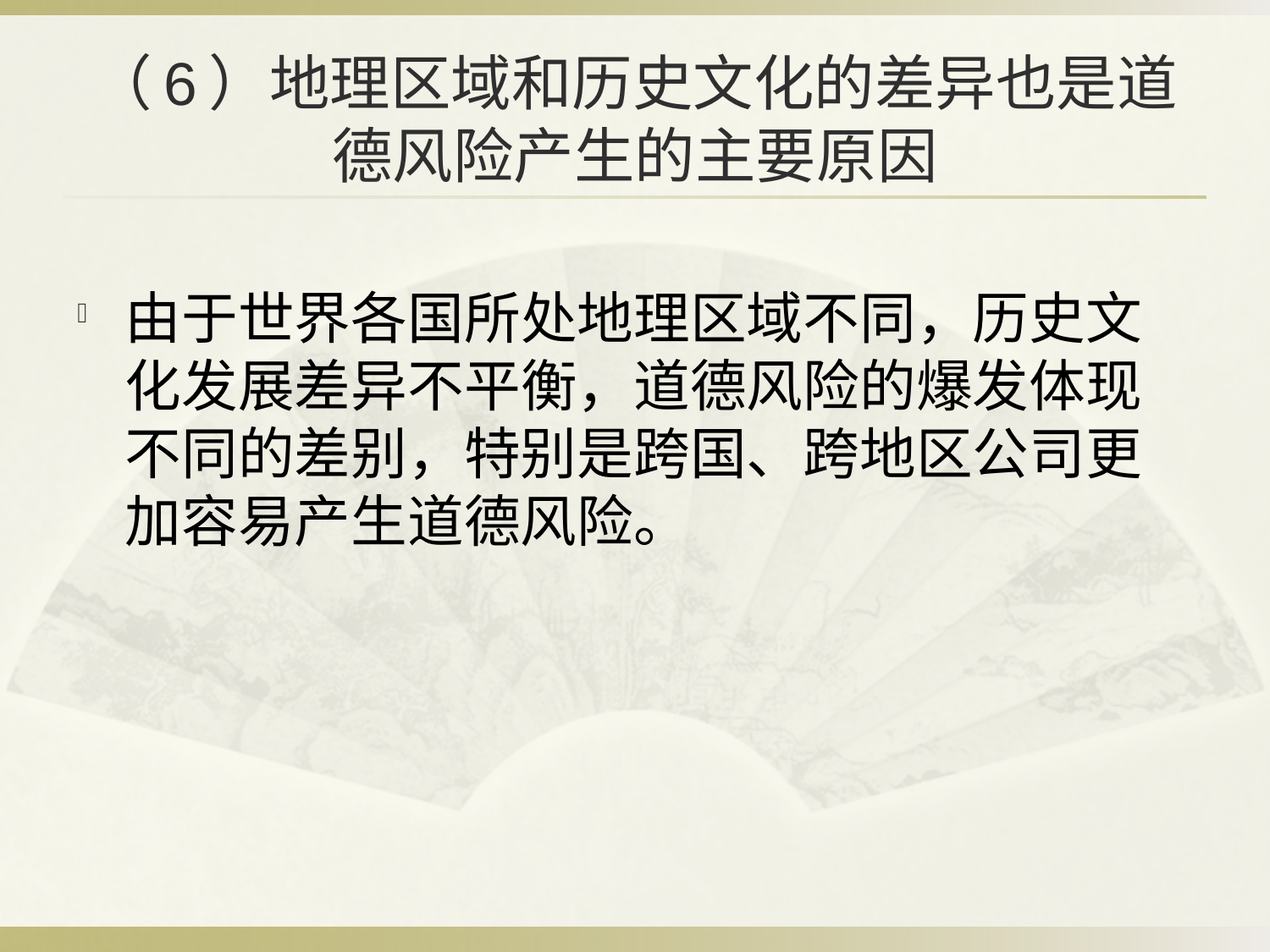

# （6）地理区域和历史文化的差异也是道德风险产生的主要原因
由于世界各国所处地理区域不同，历史文化发展差异不平衡，道德风险的爆发体现不同的差别，特别是跨国、跨地区公司更加容易产生道德风险。